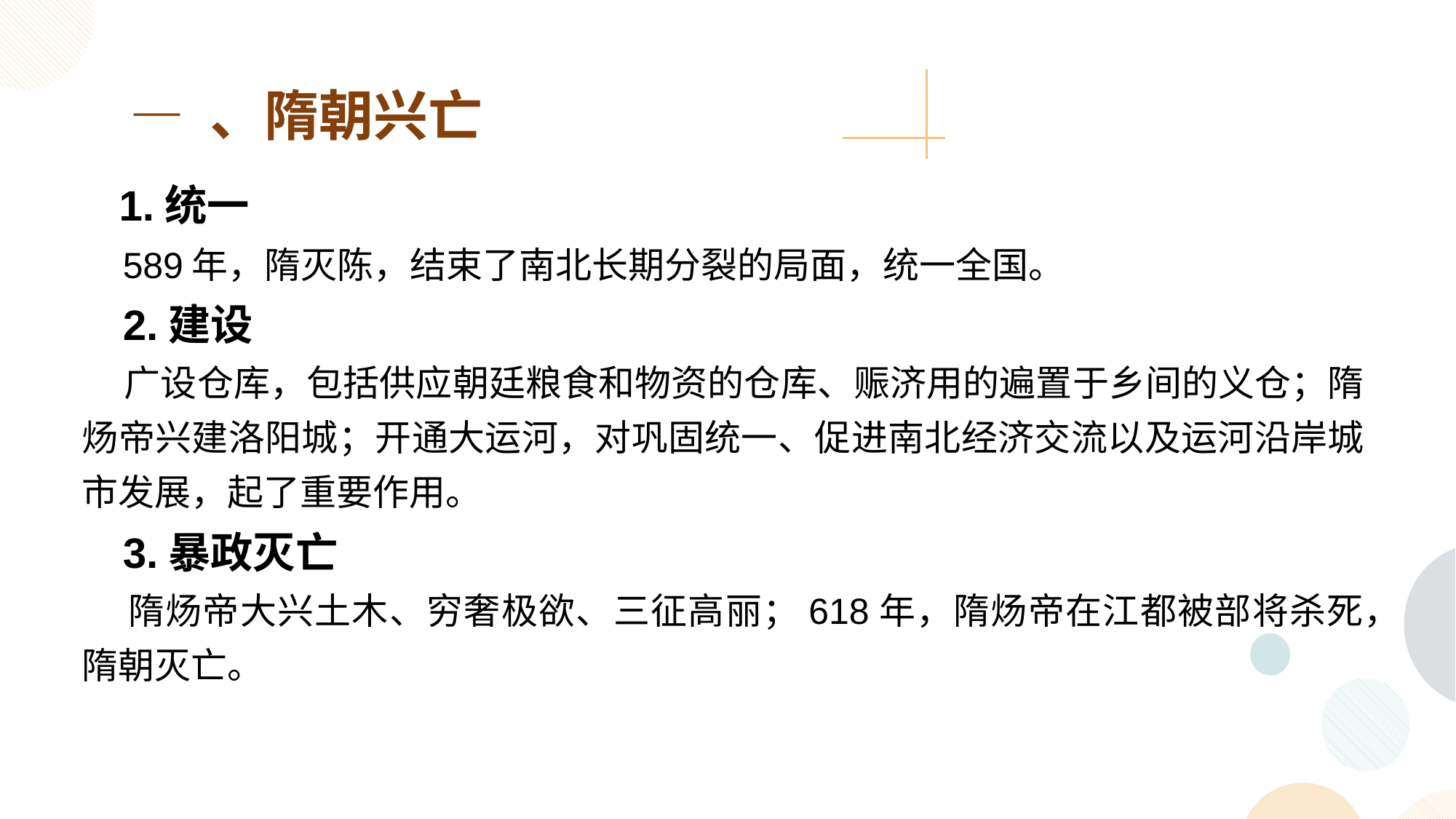

— 、隋朝兴亡
   1.统一
    589年，隋灭陈，结束了南北长期分裂的局面，统一全国。
    2.建设
    广设仓库，包括供应朝廷粮食和物资的仓库、赈济用的遍置于乡间的义仓；隋炀帝兴建洛阳城；开通大运河，对巩固统一、促进南北经济交流以及运河沿岸城市发展，起了重要作用。
    3.暴政灭亡
    隋炀帝大兴土木、穷奢极欲、三征高丽；618年，隋炀帝在江都被部将杀死，隋朝灭亡。